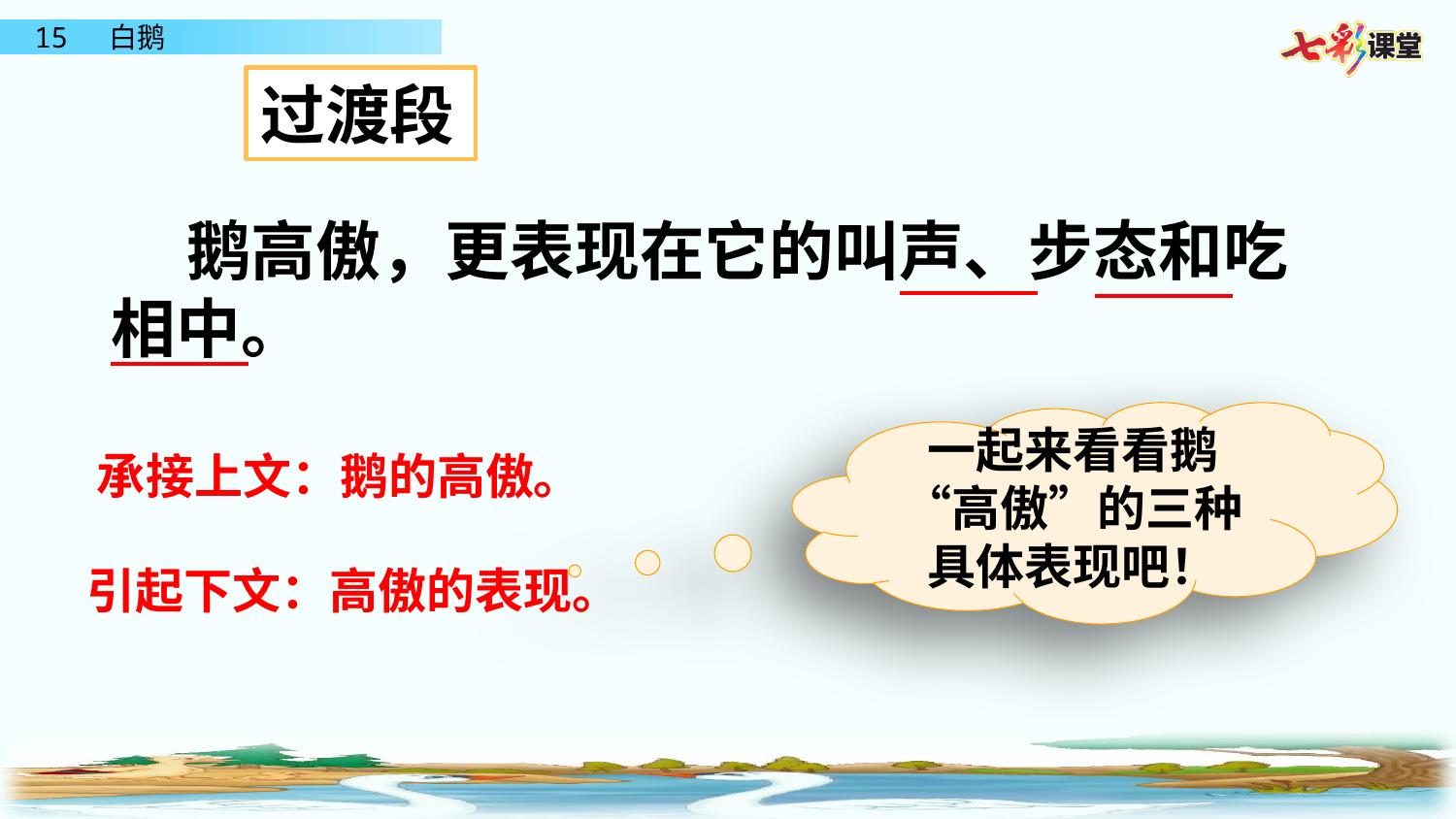

过渡段
    鹅高傲，更表现在它的叫声、步态和吃相中。
一起来看看鹅“高傲”的三种具体表现吧！
    承接上文：鹅的高傲。
    引起下文：高傲的表现。